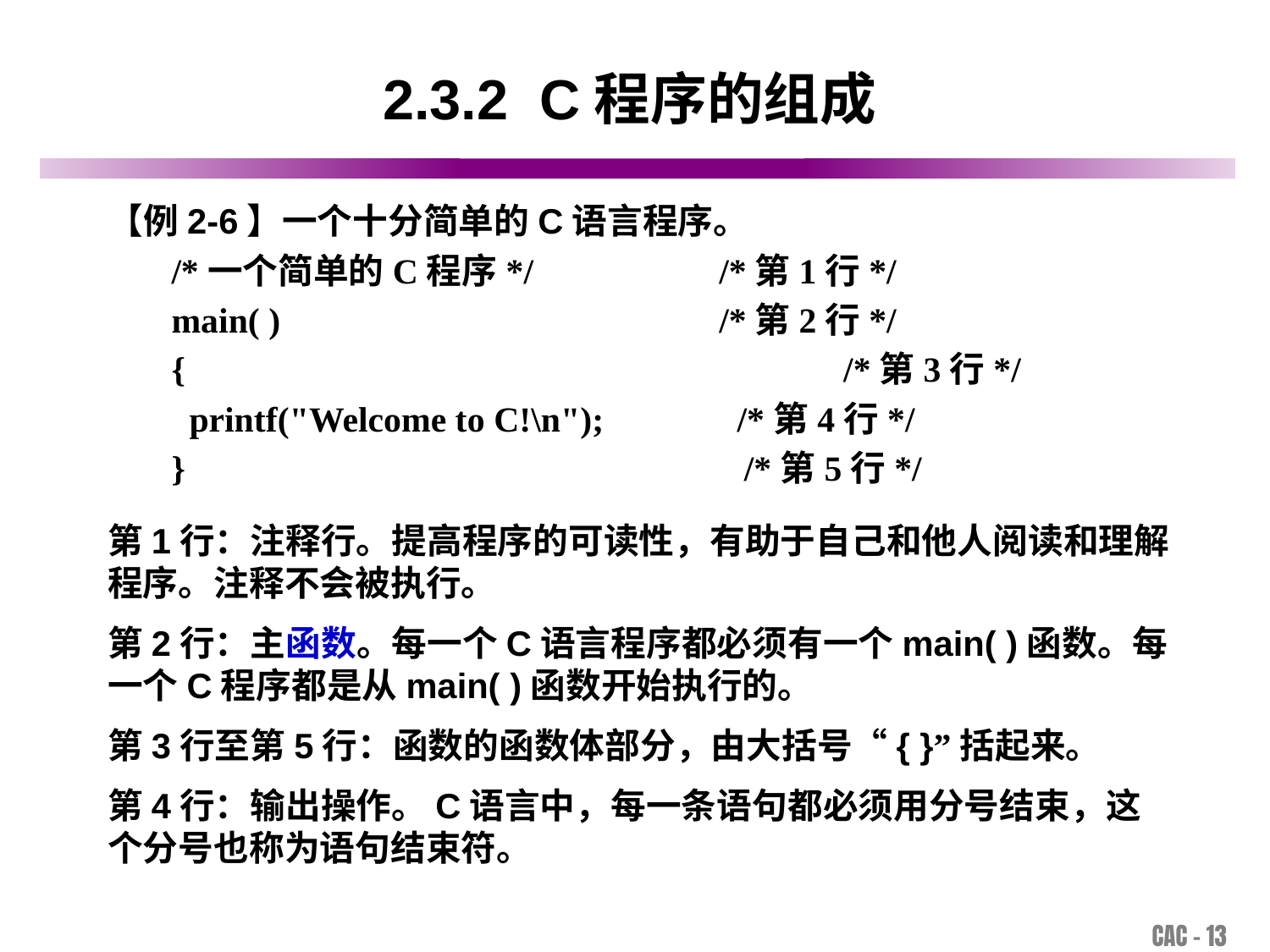

# 2.3.2  C程序的组成
【例2-6】一个十分简单的C语言程序。
/*一个简单的C程序*/		/*第1行*/
main( )				/*第2行*/
{					              /*第3行*/
  printf("Welcome to C!\n");               /*第4行*/
}	                                                            /*第5行*/
第1行：注释行。提高程序的可读性，有助于自己和他人阅读和理解程序。注释不会被执行。
第2行：主函数。每一个C语言程序都必须有一个main( )函数。每一个C程序都是从main( )函数开始执行的。
第3行至第5行：函数的函数体部分，由大括号“{ }”括起来。
第4行：输出操作。C语言中，每一条语句都必须用分号结束，这个分号也称为语句结束符。
13